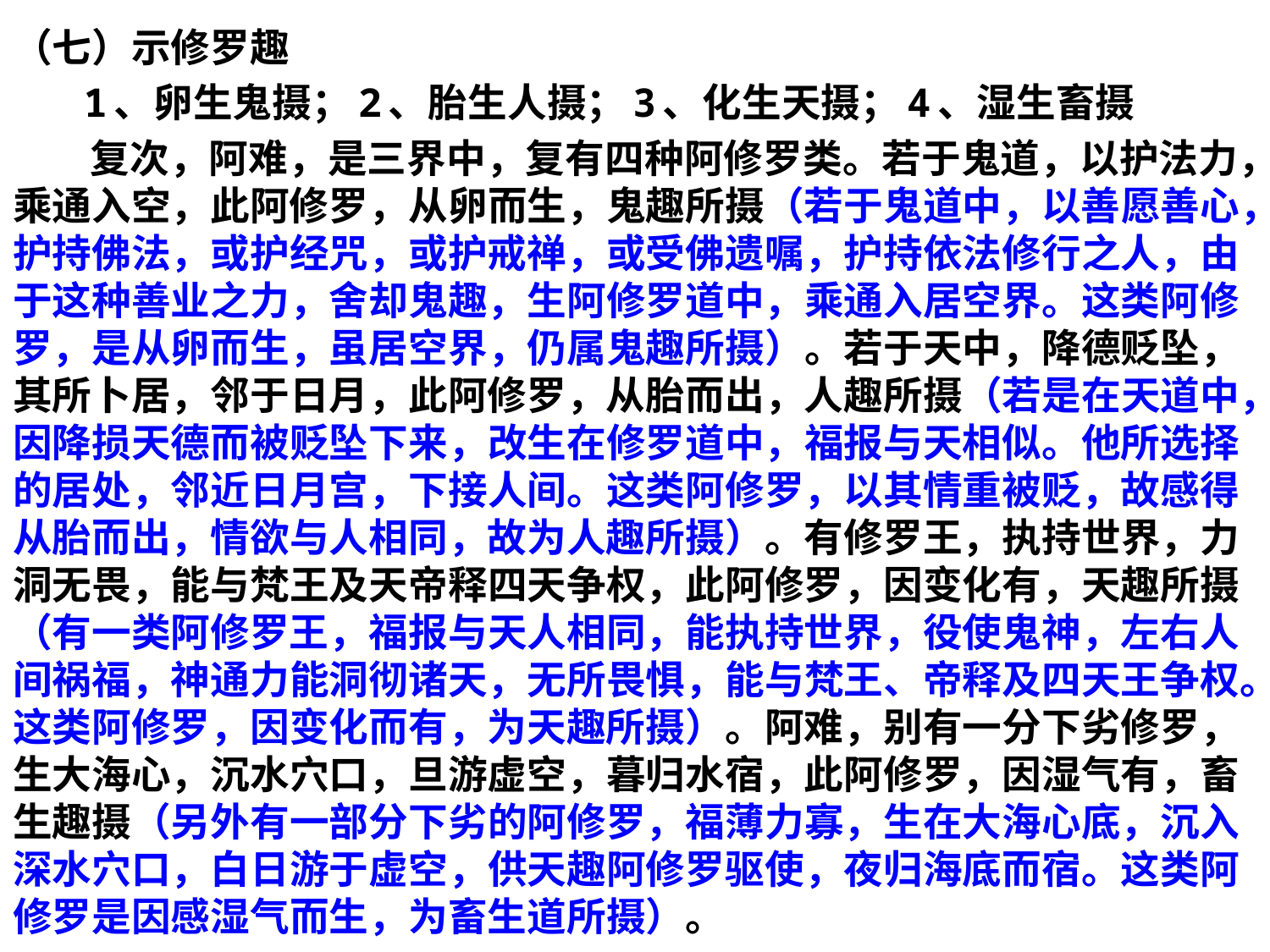

（七）示修罗趣
   1、卵生鬼摄；2、胎生人摄；3、化生天摄；4、湿生畜摄
        复次，阿难，是三界中，复有四种阿修罗类。若于鬼道，以护法力，乘通入空，此阿修罗，从卵而生，鬼趣所摄（若于鬼道中，以善愿善心，护持佛法，或护经咒，或护戒禅，或受佛遗嘱，护持依法修行之人，由于这种善业之力，舍却鬼趣，生阿修罗道中，乘通入居空界。这类阿修罗，是从卵而生，虽居空界，仍属鬼趣所摄）。若于天中，降德贬坠，其所卜居，邻于日月，此阿修罗，从胎而出，人趣所摄（若是在天道中，因降损天德而被贬坠下来，改生在修罗道中，福报与天相似。他所选择的居处，邻近日月宫，下接人间。这类阿修罗，以其情重被贬，故感得从胎而出，情欲与人相同，故为人趣所摄）。有修罗王，执持世界，力洞无畏，能与梵王及天帝释四天争权，此阿修罗，因变化有，天趣所摄（有一类阿修罗王，福报与天人相同，能执持世界，役使鬼神，左右人间祸福，神通力能洞彻诸天，无所畏惧，能与梵王、帝释及四天王争权。这类阿修罗，因变化而有，为天趣所摄）。阿难，别有一分下劣修罗，生大海心，沉水穴口，旦游虚空，暮归水宿，此阿修罗，因湿气有，畜生趣摄（另外有一部分下劣的阿修罗，福薄力寡，生在大海心底，沉入深水穴口，白日游于虚空，供天趣阿修罗驱使，夜归海底而宿。这类阿修罗是因感湿气而生，为畜生道所摄）。